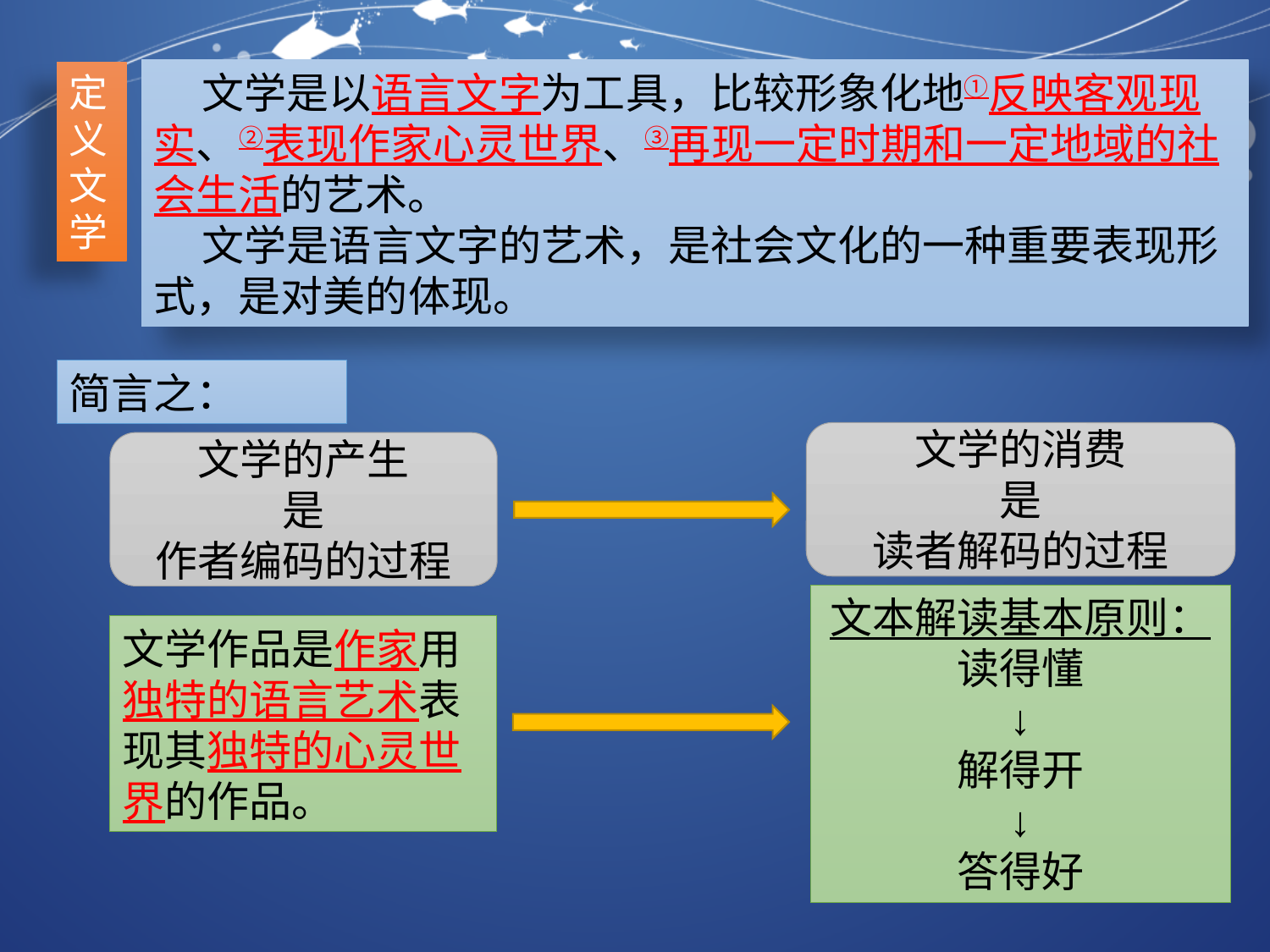

文学是以语言文字为工具，比较形象化地①反映客观现实、②表现作家心灵世界、③再现一定时期和一定地域的社会生活的艺术。
    文学是语言文字的艺术，是社会文化的一种重要表现形式，是对美的体现。
定义文学
简言之：
文学的消费
是
读者解码的过程
文学的产生
是
作者编码的过程

文本解读基本原则：
读得懂
↓
解得开
↓
答得好
文学作品是作家用独特的语言艺术表现其独特的心灵世界的作品。